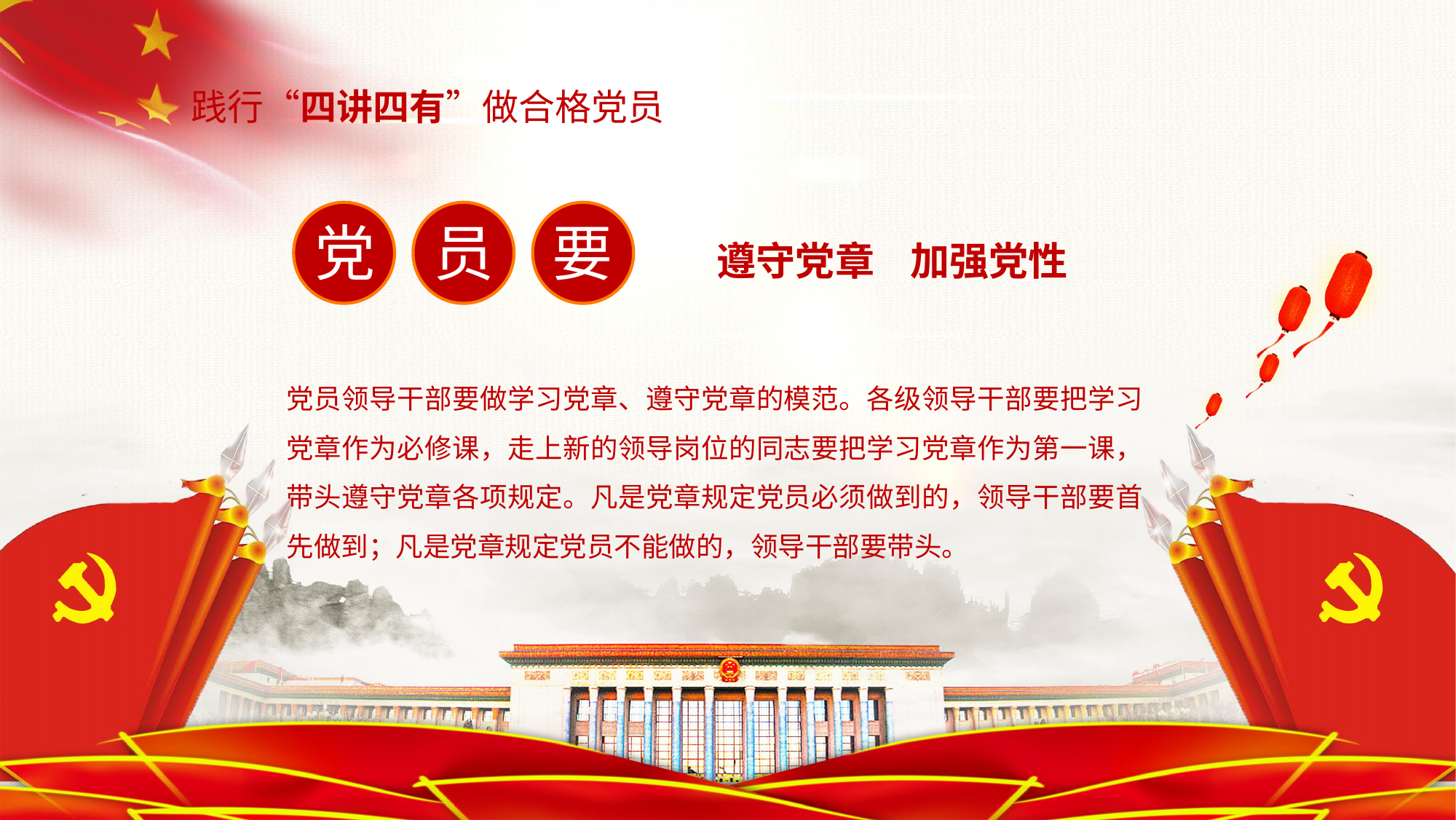

践行“四讲四有”做合格党员

党

员

要
遵守党章    加强党性
党员领导干部要做学习党章、遵守党章的模范。各级领导干部要把学习党章作为必修课，走上新的领导岗位的同志要把学习党章作为第一课，带头遵守党章各项规定。凡是党章规定党员必须做到的，领导干部要首先做到；凡是党章规定党员不能做的，领导干部要带头。